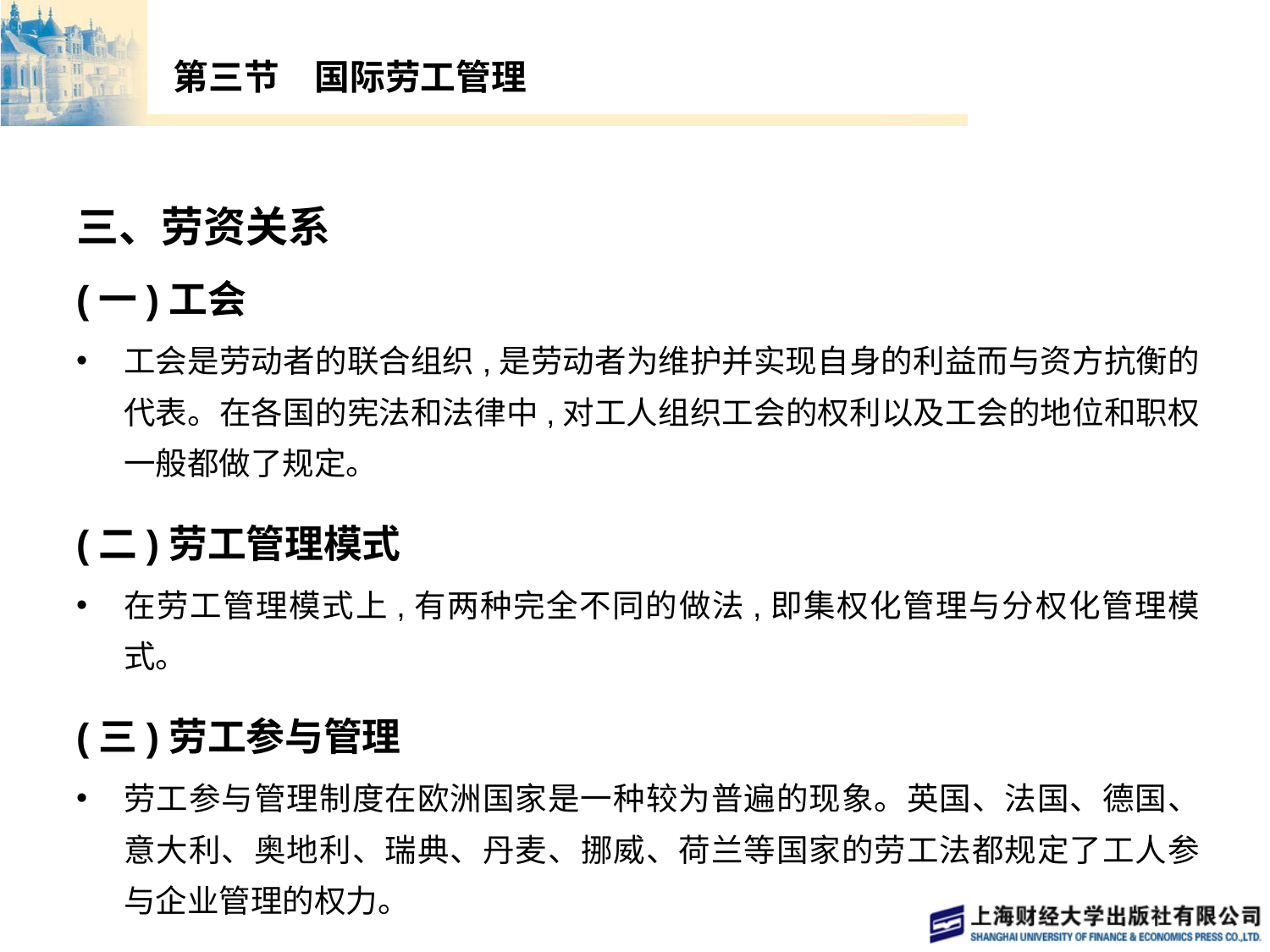

# 第三节　国际劳工管理
三、劳资关系
(一)工会
工会是劳动者的联合组织,是劳动者为维护并实现自身的利益而与资方抗衡的代表。在各国的宪法和法律中,对工人组织工会的权利以及工会的地位和职权一般都做了规定。
(二)劳工管理模式
在劳工管理模式上,有两种完全不同的做法,即集权化管理与分权化管理模式。
(三)劳工参与管理
劳工参与管理制度在欧洲国家是一种较为普遍的现象。英国、法国、德国、意大利、奥地利、瑞典、丹麦、挪威、荷兰等国家的劳工法都规定了工人参与企业管理的权力。